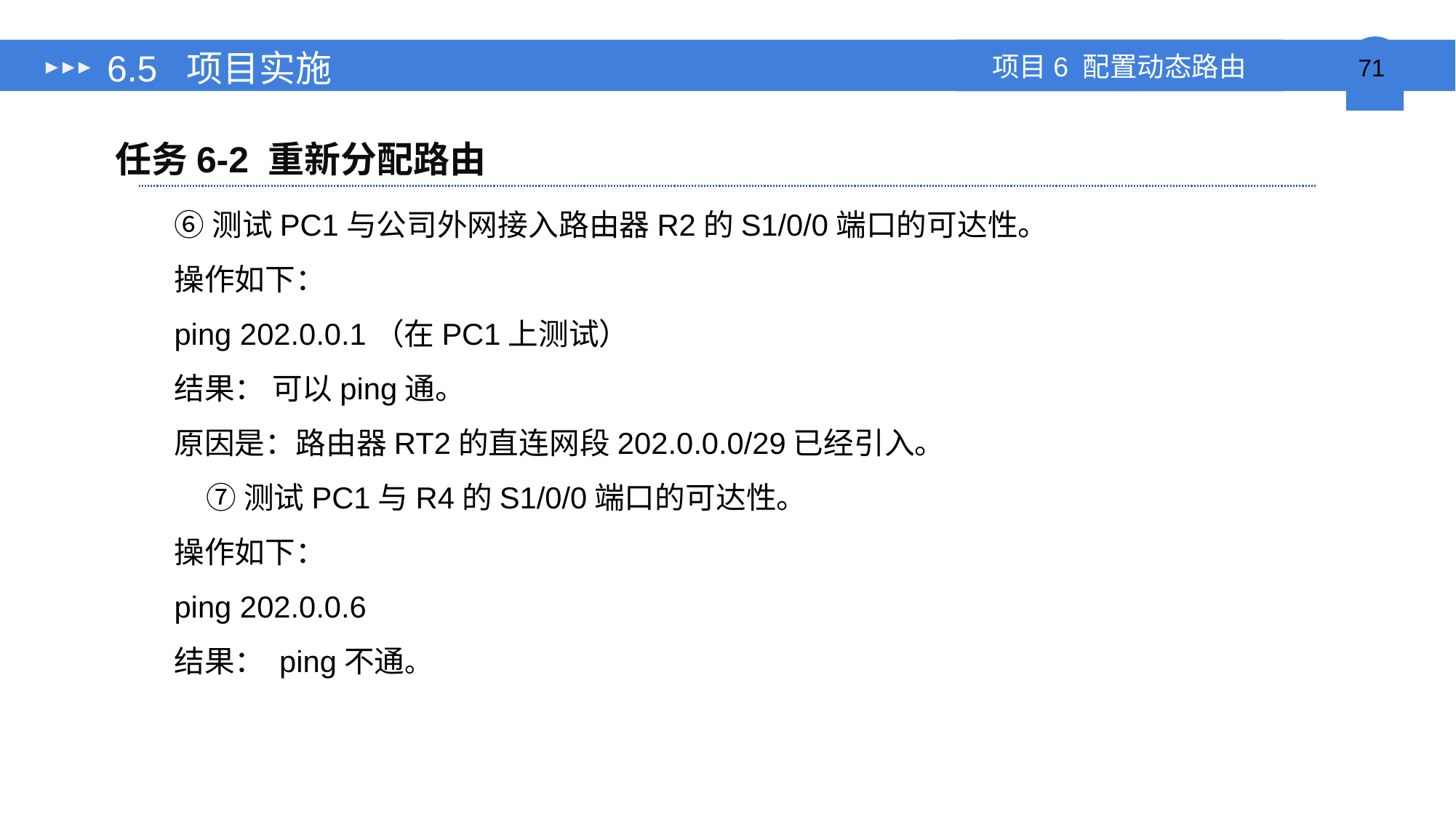

# 6.5  项目实施
任务6-2 重新分配路由
⑥测试PC1与公司外网接入路由器R2的S1/0/0端口的可达性。
操作如下：
ping 202.0.0.1（在PC1上测试）
结果： 可以ping通。
原因是：路由器RT2的直连网段202.0.0.0/29已经引入。
⑦测试PC1与R4的S1/0/0端口的可达性。
操作如下：
ping 202.0.0.6
结果： ping不通。